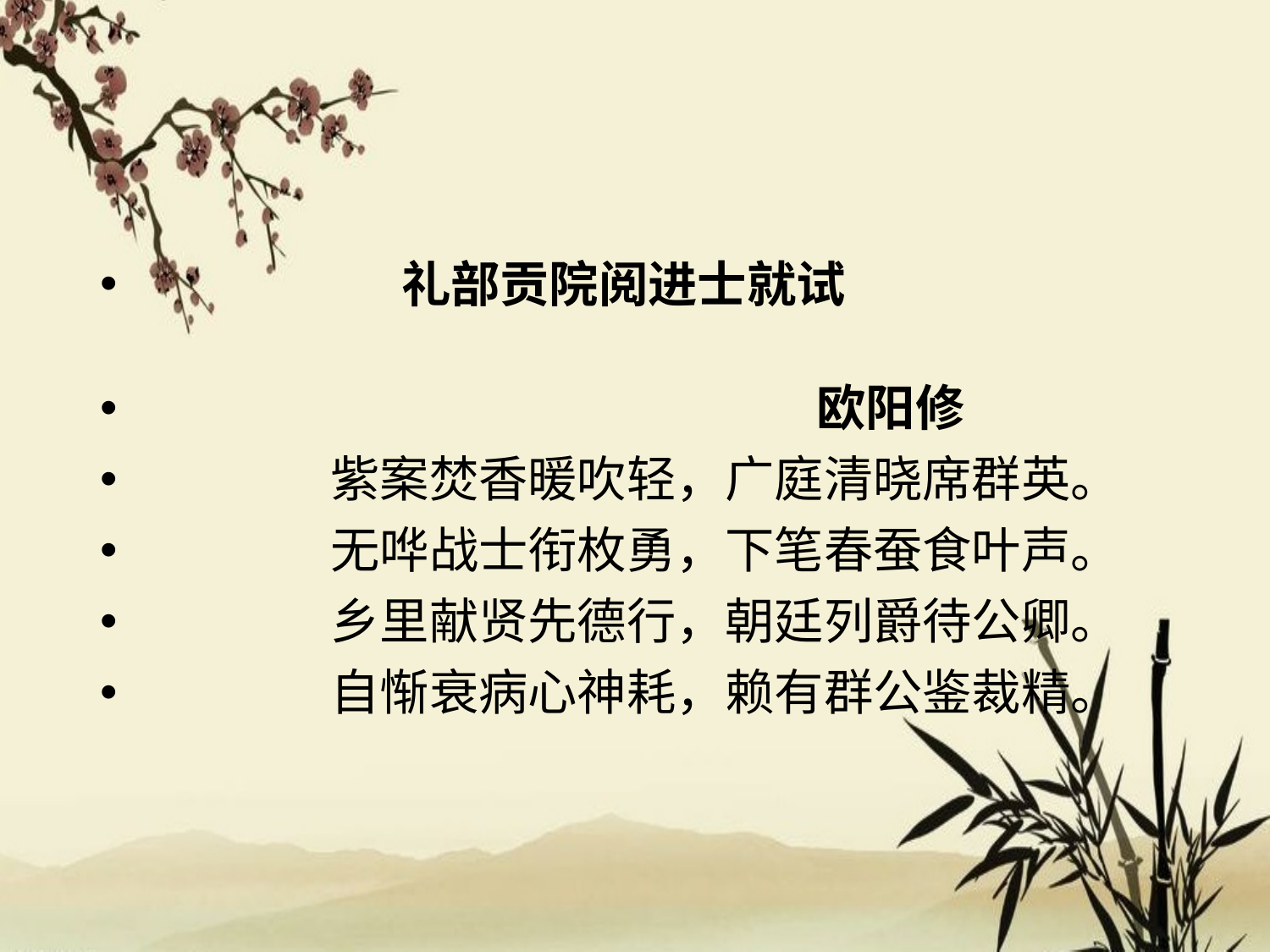

#
                       礼部贡院阅进士就试
                                                            欧阳修
                 紫案焚香暖吹轻，广庭清晓席群英。
                 无哗战士衔枚勇，下笔春蚕食叶声。
                 乡里献贤先德行，朝廷列爵待公卿。
                 自惭衰病心神耗，赖有群公鉴裁精。